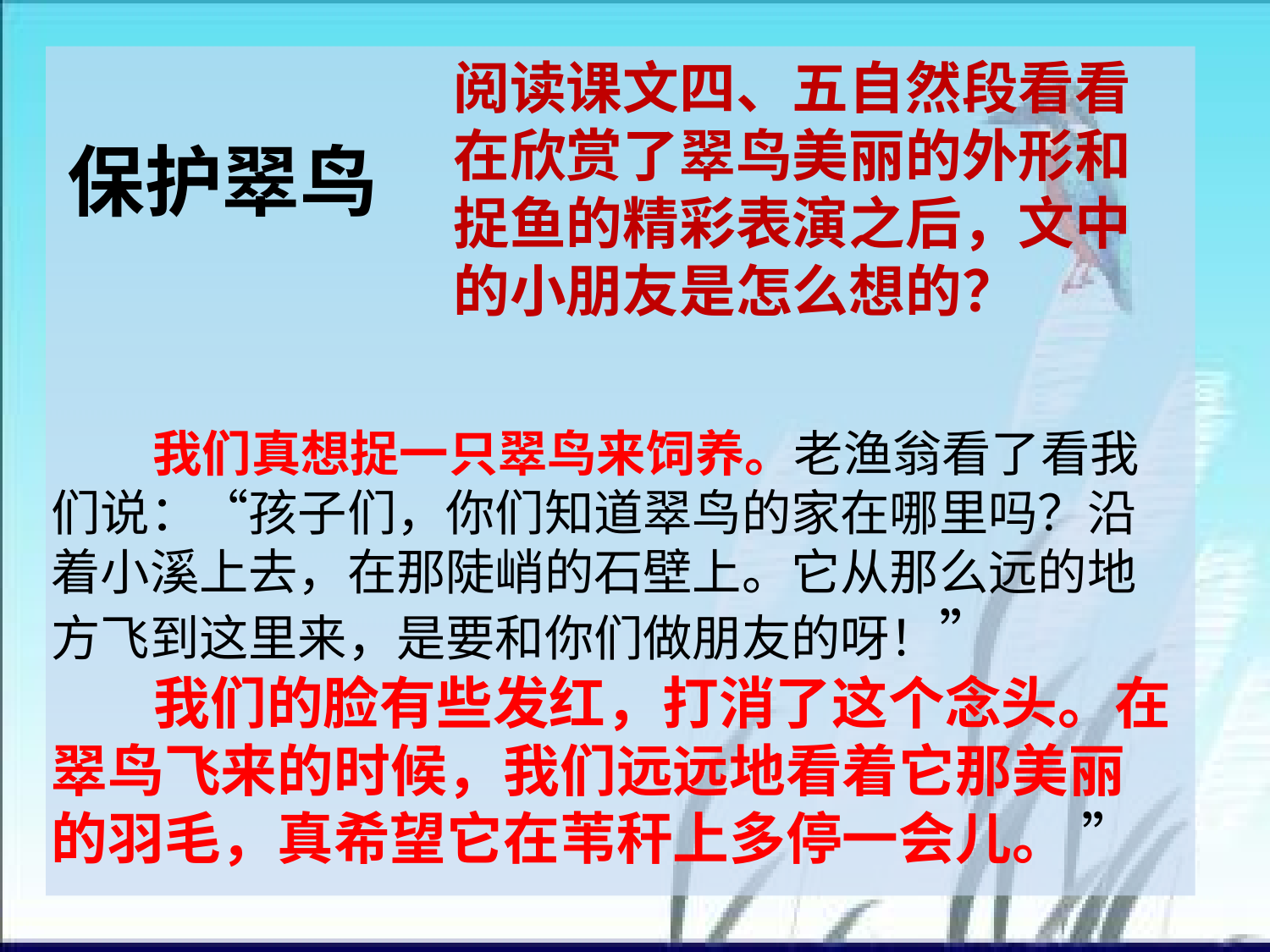

阅读课文四、五自然段看看在欣赏了翠鸟美丽的外形和捉鱼的精彩表演之后，文中的小朋友是怎么想的？
保护翠鸟
        我们真想捉一只翠鸟来饲养。老渔翁看了看我们说：“孩子们，你们知道翠鸟的家在哪里吗？沿着小溪上去，在那陡峭的石壁上。它从那么远的地方飞到这里来，是要和你们做朋友的呀！”
       我们的脸有些发红，打消了这个念头。在翠鸟飞来的时候，我们远远地看着它那美丽的羽毛，真希望它在苇秆上多停一会儿。 ”